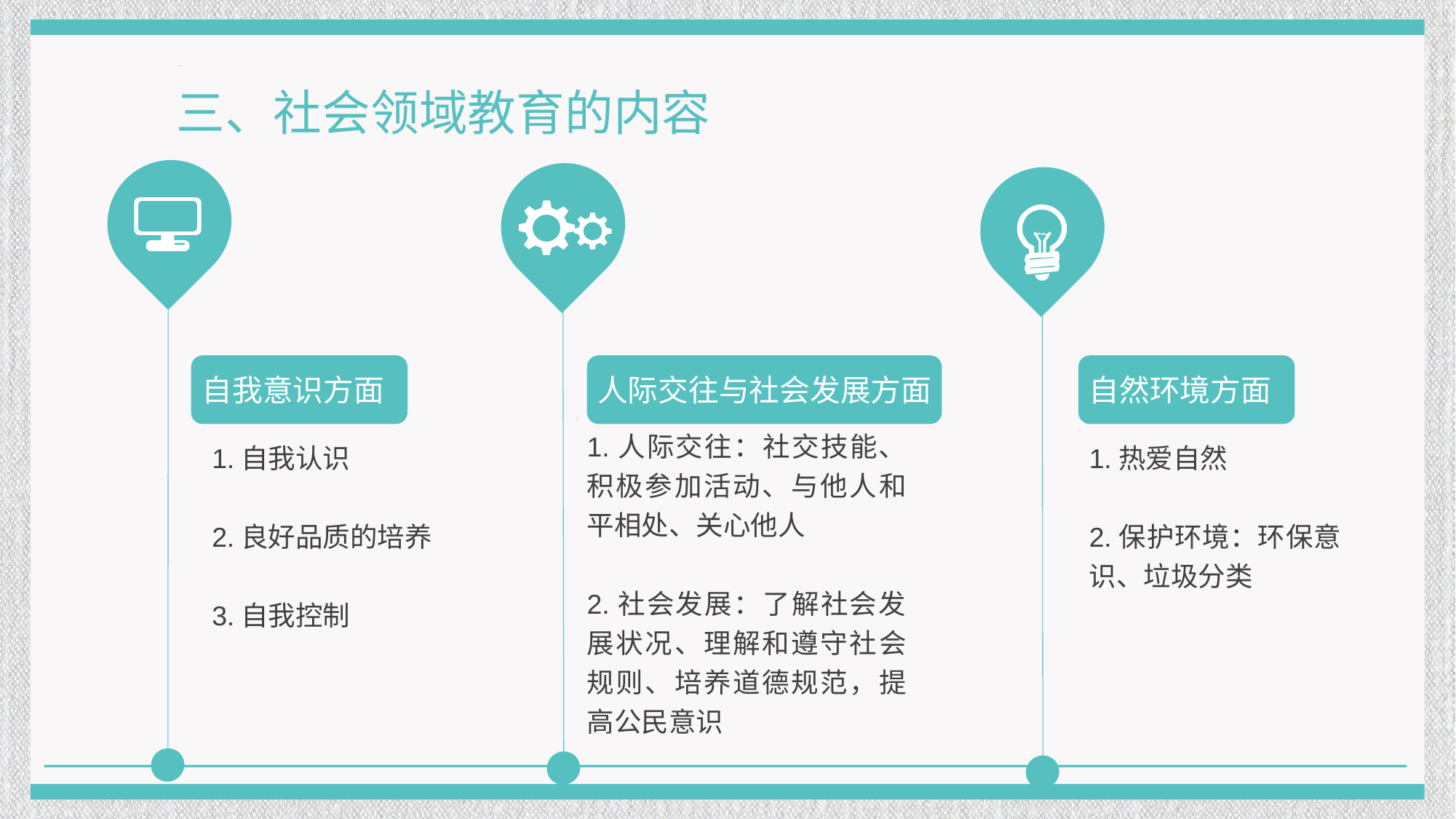

三、社会领域教育的内容

自我意识方面
人际交往与社会发展方面
自然环境方面
1.人际交往：社交技能、积极参加活动、与他人和平相处、关心他人

2.社会发展：了解社会发展状况、理解和遵守社会规则、培养道德规范，提高公民意识
1.自我认识

2.良好品质的培养

3.自我控制
1.热爱自然

2.保护环境：环保意识、垃圾分类